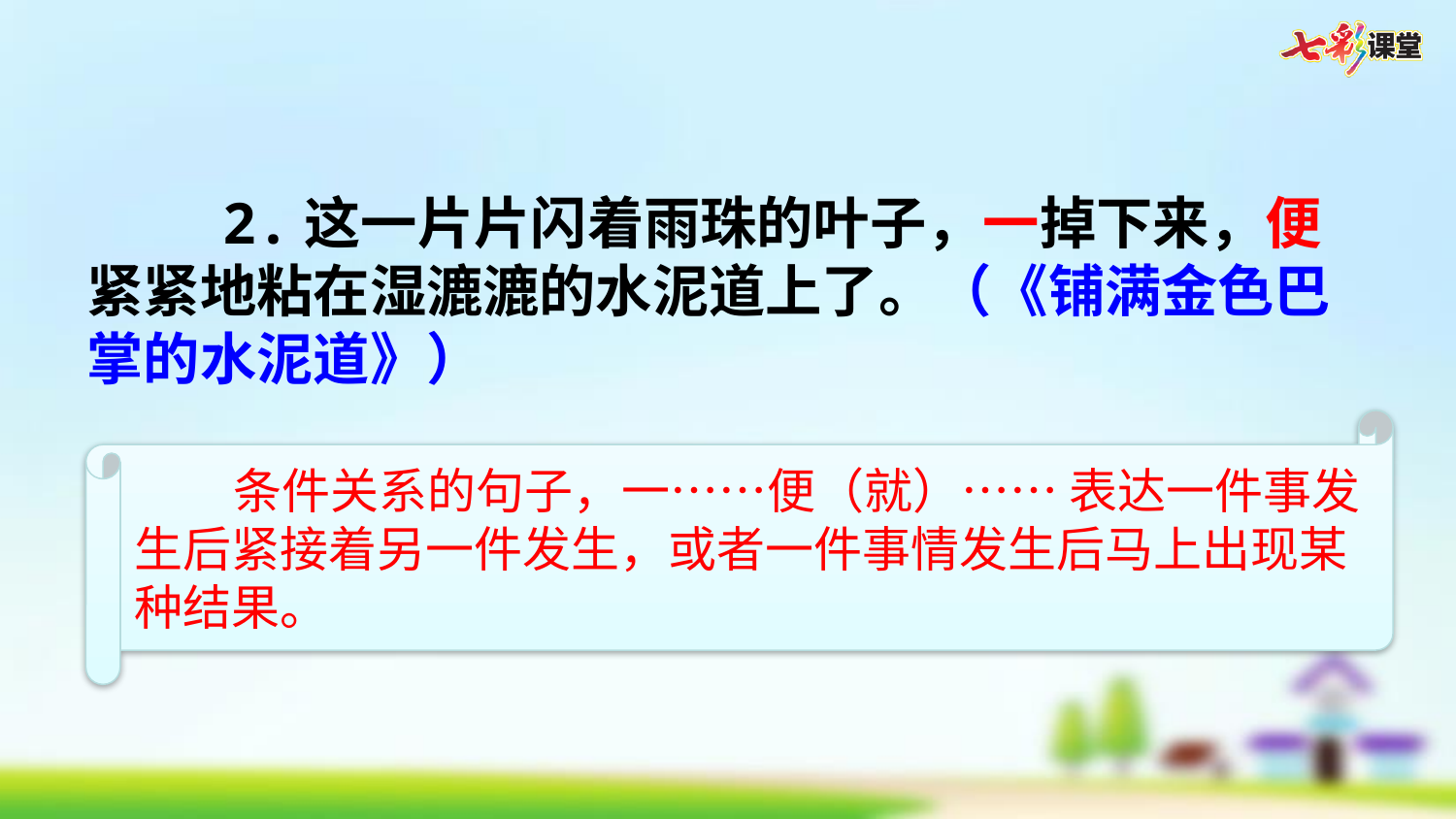

2.这一片片闪着雨珠的叶子，一掉下来，便紧紧地粘在湿漉漉的水泥道上了。（《铺满金色巴掌的水泥道》）
        条件关系的句子，一……便（就）…… 表达一件事发生后紧接着另一件发生，或者一件事情发生后马上出现某种结果。